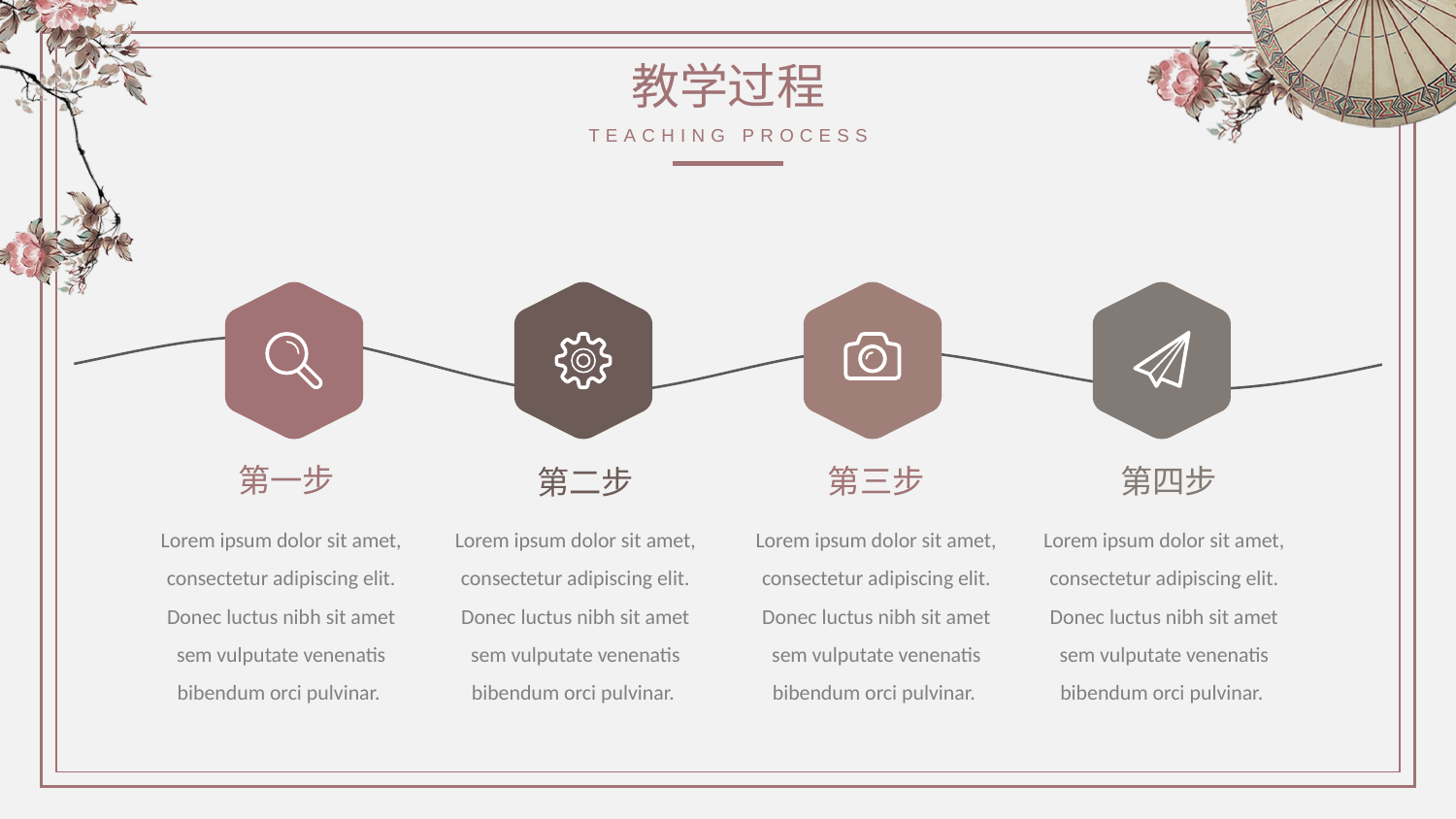

教学过程
TEACHING PROCESS

第一步
第三步
第四步
第二步
Lorem ipsum dolor sit amet, consectetur adipiscing elit. Donec luctus nibh sit amet sem vulputate venenatis bibendum orci pulvinar.
Lorem ipsum dolor sit amet, consectetur adipiscing elit. Donec luctus nibh sit amet sem vulputate venenatis bibendum orci pulvinar.
Lorem ipsum dolor sit amet, consectetur adipiscing elit. Donec luctus nibh sit amet sem vulputate venenatis bibendum orci pulvinar.
Lorem ipsum dolor sit amet, consectetur adipiscing elit. Donec luctus nibh sit amet sem vulputate venenatis bibendum orci pulvinar.